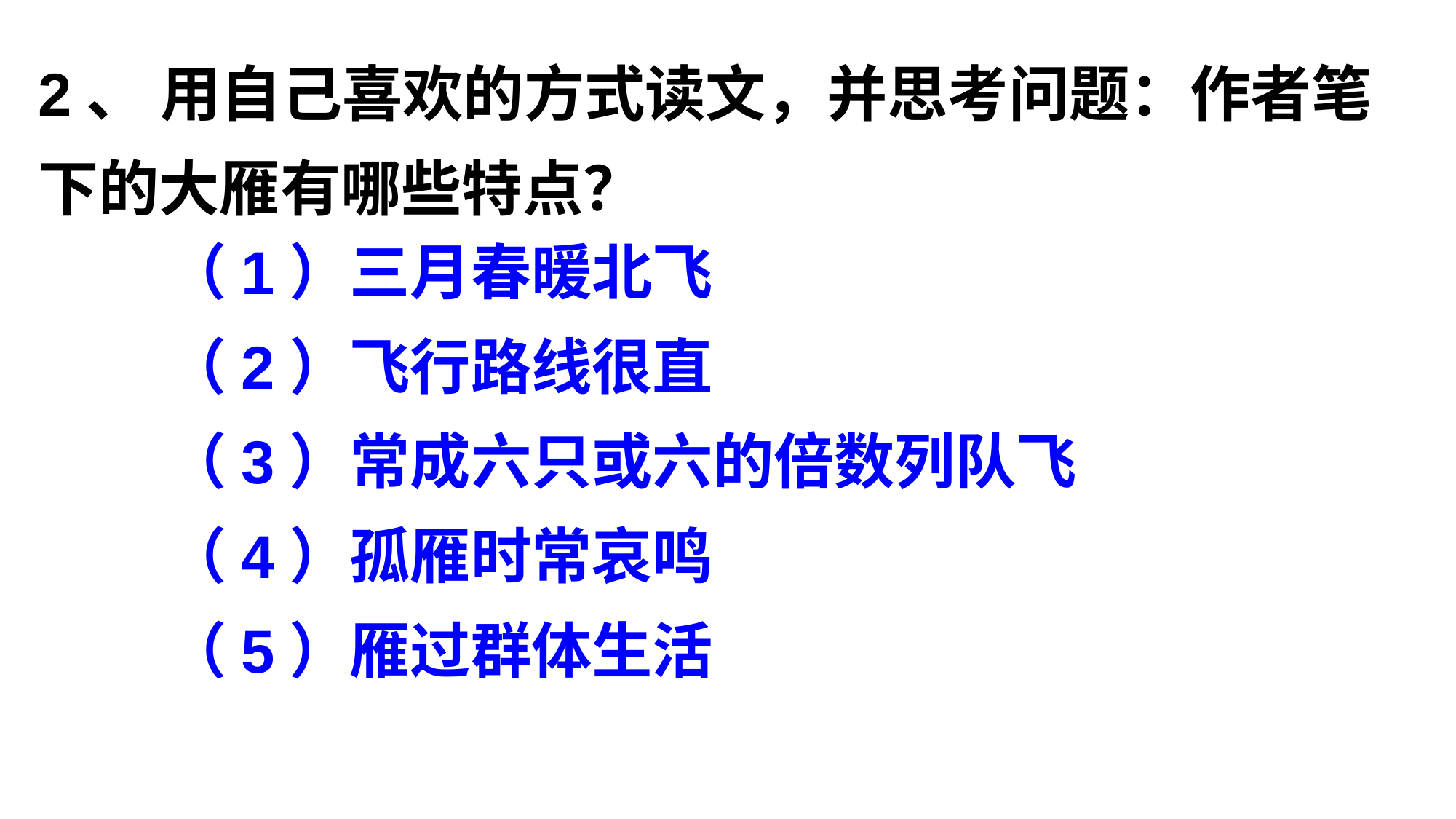

2、 用自己喜欢的方式读文，并思考问题：作者笔下的大雁有哪些特点？
（1）三月春暖北飞
（2）飞行路线很直
（3）常成六只或六的倍数列队飞
（4）孤雁时常哀鸣
（5）雁过群体生活